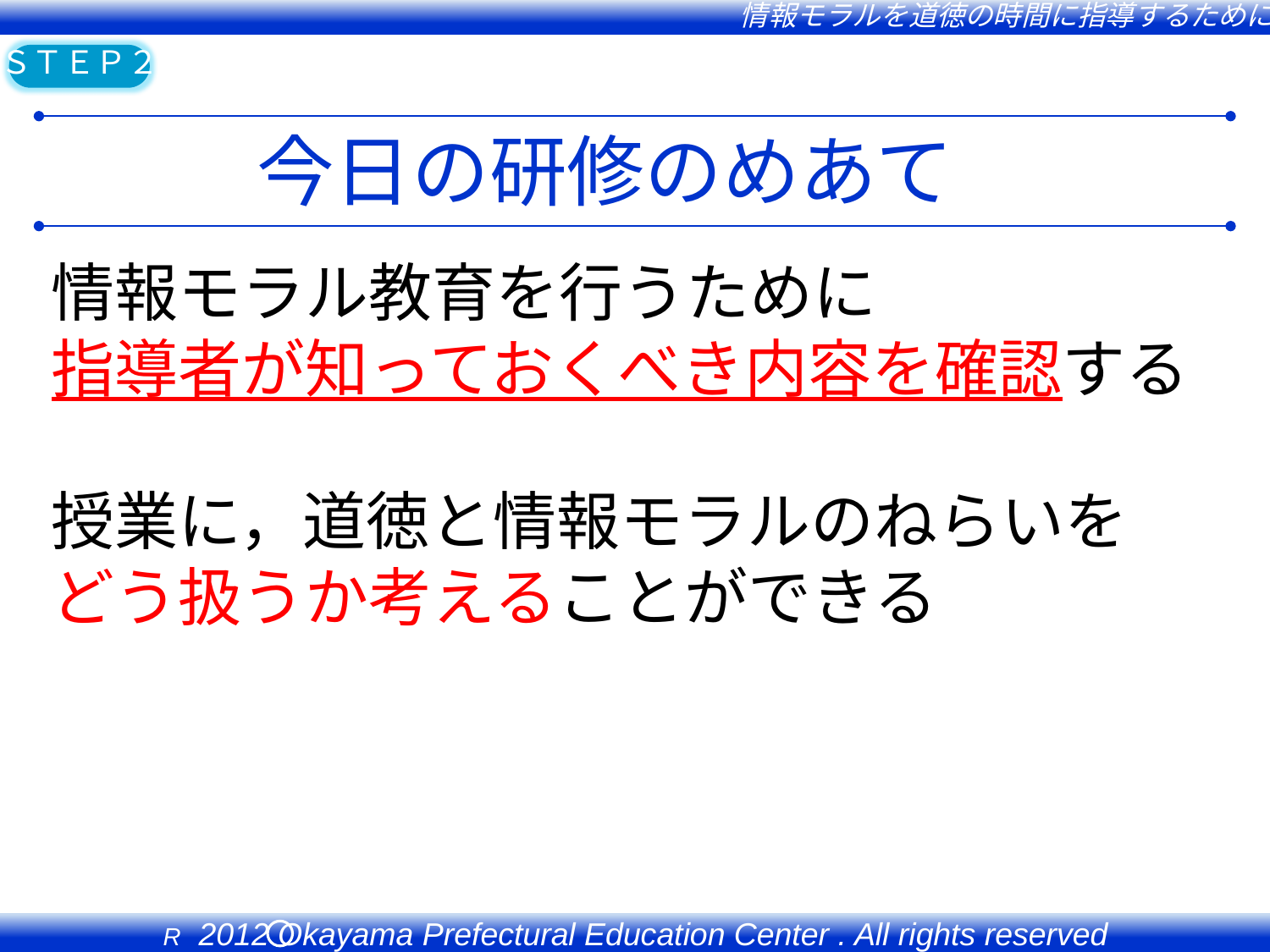

今日の研修のめあて
情報モラル教育を行うために
指導者が知っておくべき内容を確認する

授業に，道徳と情報モラルのねらいを
どう扱うか考えることができる